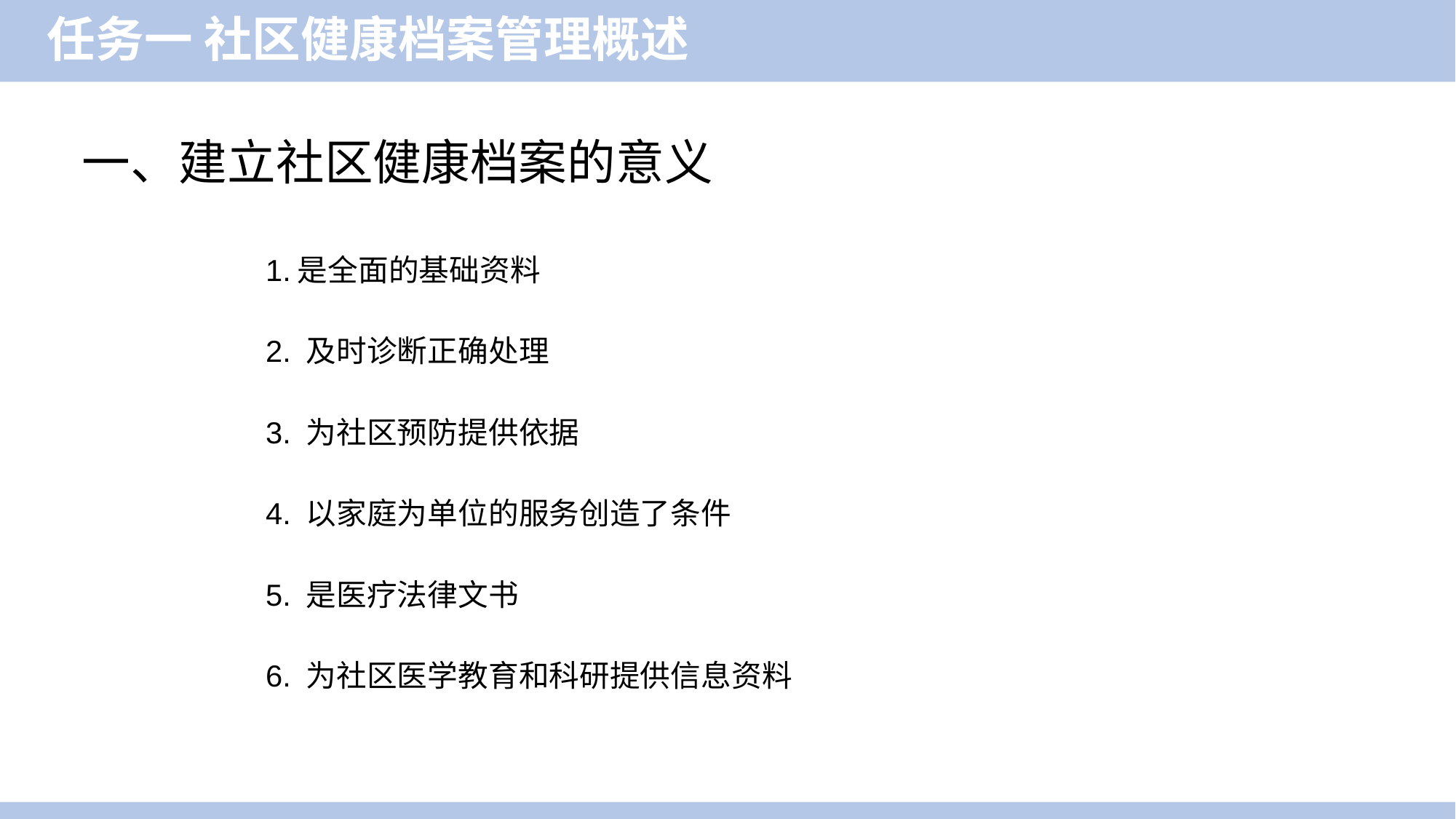

任务一 社区健康档案管理概述
一、建立社区健康档案的意义
1.是全面的基础资料
2. 及时诊断正确处理
3. 为社区预防提供依据
4. 以家庭为单位的服务创造了条件
5. 是医疗法律文书
6. 为社区医学教育和科研提供信息资料